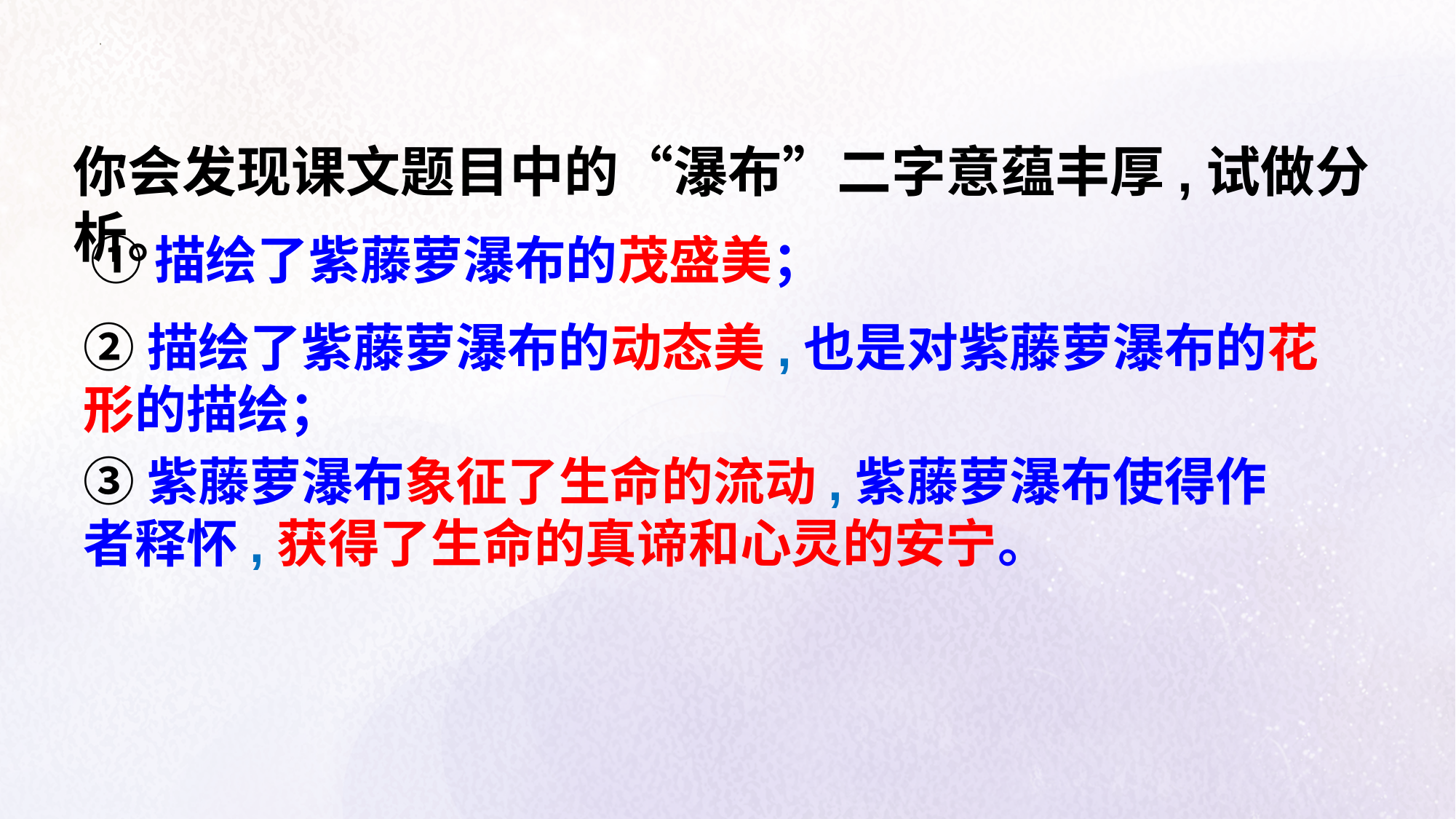

你会发现课文题目中的“瀑布”二字意蕴丰厚,试做分析。
①描绘了紫藤萝瀑布的茂盛美；
②描绘了紫藤萝瀑布的动态美,也是对紫藤萝瀑布的花形的描绘；
③紫藤萝瀑布象征了生命的流动,紫藤萝瀑布使得作者释怀,获得了生命的真谛和心灵的安宁。